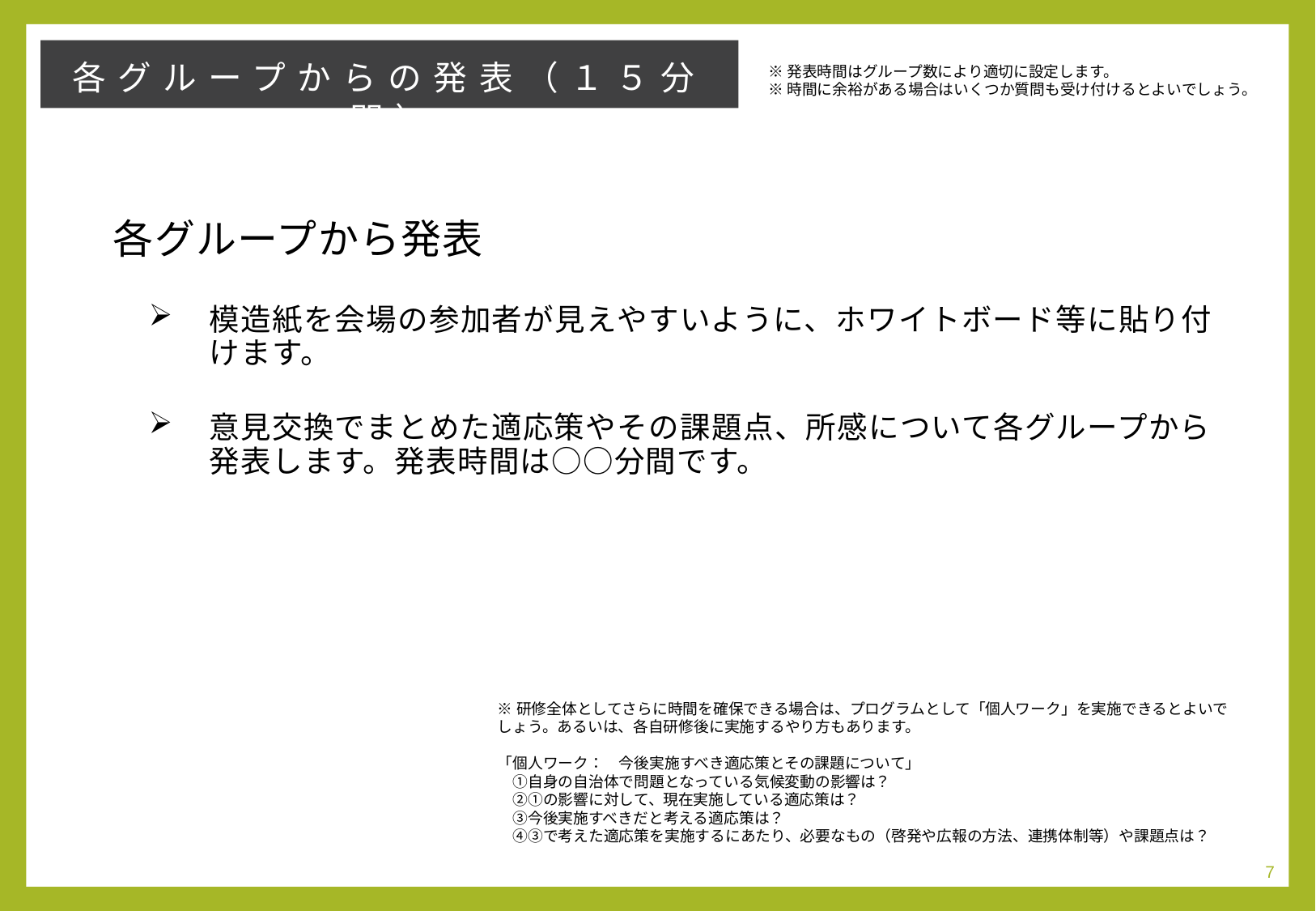

各グループからの発表（１５分間）
※発表時間はグループ数により適切に設定します。
※時間に余裕がある場合はいくつか質問も受け付けるとよいでしょう。
各グループから発表
模造紙を会場の参加者が見えやすいように、ホワイトボード等に貼り付けます。
意見交換でまとめた適応策やその課題点、所感について各グループから発表します。発表時間は○○分間です。
※研修全体としてさらに時間を確保できる場合は、プログラムとして「個人ワーク」を実施できるとよいでしょう。あるいは、各自研修後に実施するやり方もあります。

「個人ワーク：　今後実施すべき適応策とその課題について」
　①自身の自治体で問題となっている気候変動の影響は？
　②①の影響に対して、現在実施している適応策は？
　③今後実施すべきだと考える適応策は？
　④③で考えた適応策を実施するにあたり、必要なもの（啓発や広報の方法、連携体制等）や課題点は？

7